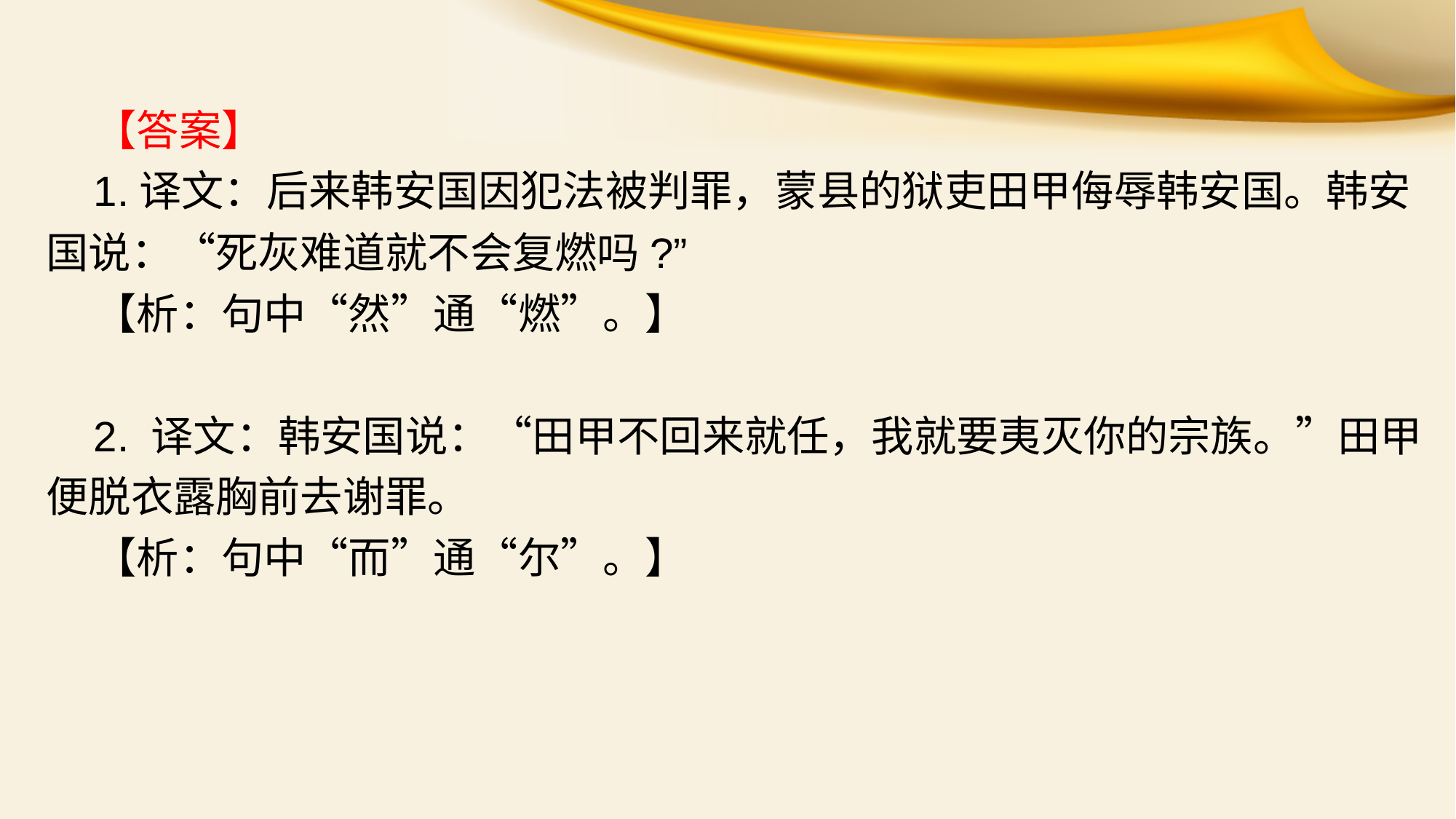

【答案】
    1.译文：后来韩安国因犯法被判罪，蒙县的狱吏田甲侮辱韩安国。韩安国说：“死灰难道就不会复燃吗?”
    【析：句中“然”通“燃”。】

    2. 译文：韩安国说：“田甲不回来就任，我就要夷灭你的宗族。”田甲便脱衣露胸前去谢罪。
    【析：句中“而”通“尔”。】